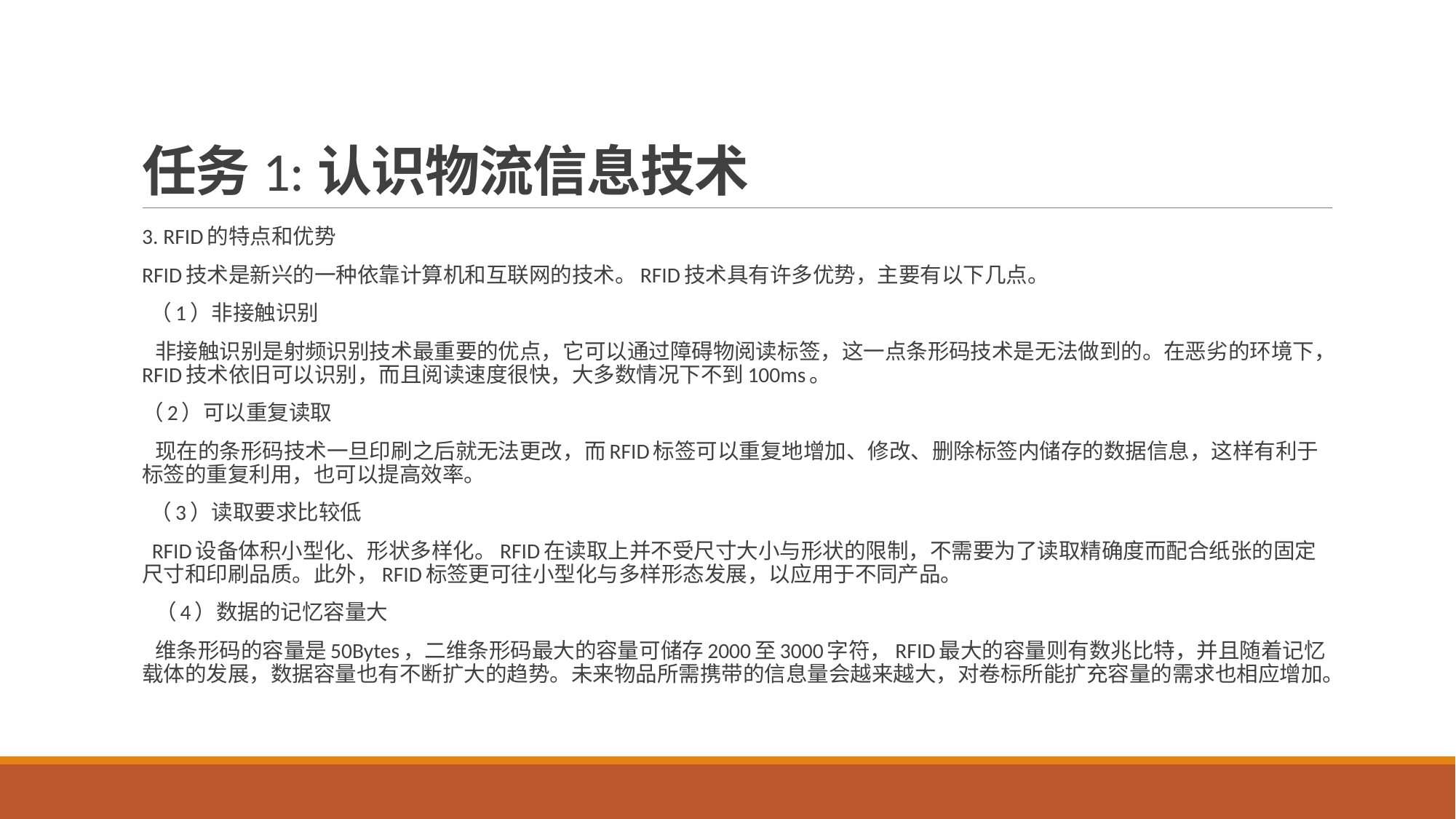

# 任务1:认识物流信息技术
3. RFID的特点和优势
RFID技术是新兴的一种依靠计算机和互联网的技术。RFID技术具有许多优势，主要有以下几点。
 （1）非接触识别
  非接触识别是射频识别技术最重要的优点，它可以通过障碍物阅读标签，这一点条形码技术是无法做到的。在恶劣的环境下，RFID技术依旧可以识别，而且阅读速度很快，大多数情况下不到100ms。
（2）可以重复读取
  现在的条形码技术一旦印刷之后就无法更改，而RFID标签可以重复地增加、修改、删除标签内储存的数据信息，这样有利于标签的重复利用，也可以提高效率。
 （3）读取要求比较低
  RFID设备体积小型化、形状多样化。RFID在读取上并不受尺寸大小与形状的限制，不需要为了读取精确度而配合纸张的固定尺寸和印刷品质。此外，RFID标签更可往小型化与多样形态发展，以应用于不同产品。
  （4）数据的记忆容量大
  维条形码的容量是50Bytes，二维条形码最大的容量可储存2000至3000字符，RFID最大的容量则有数兆比特，并且随着记忆载体的发展，数据容量也有不断扩大的趋势。未来物品所需携带的信息量会越来越大，对卷标所能扩充容量的需求也相应增加。